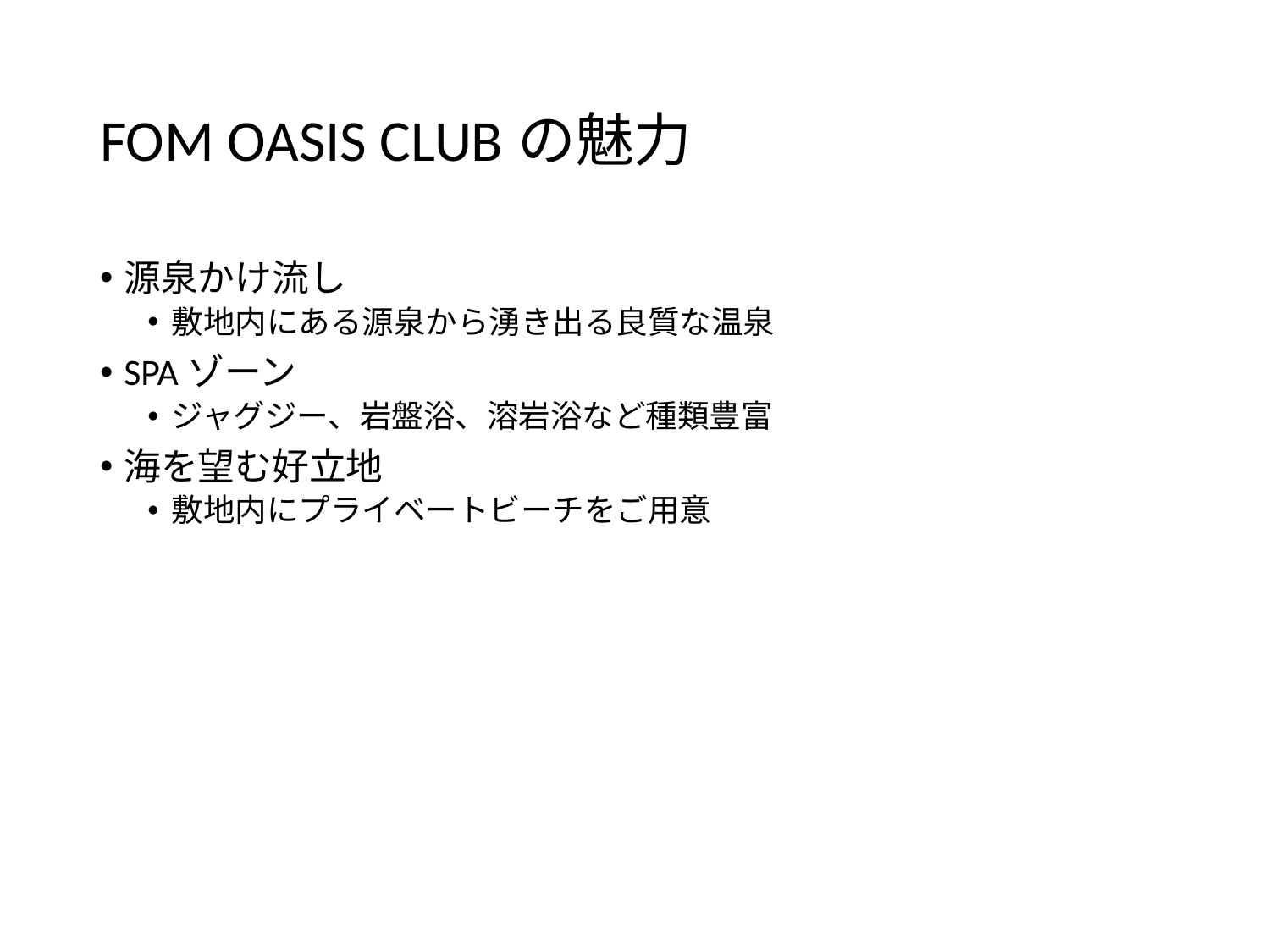

# FOM OASIS CLUBの魅力
源泉かけ流し
敷地内にある源泉から湧き出る良質な温泉
SPAゾーン
ジャグジー、岩盤浴、溶岩浴など種類豊富
海を望む好立地
敷地内にプライベートビーチをご用意